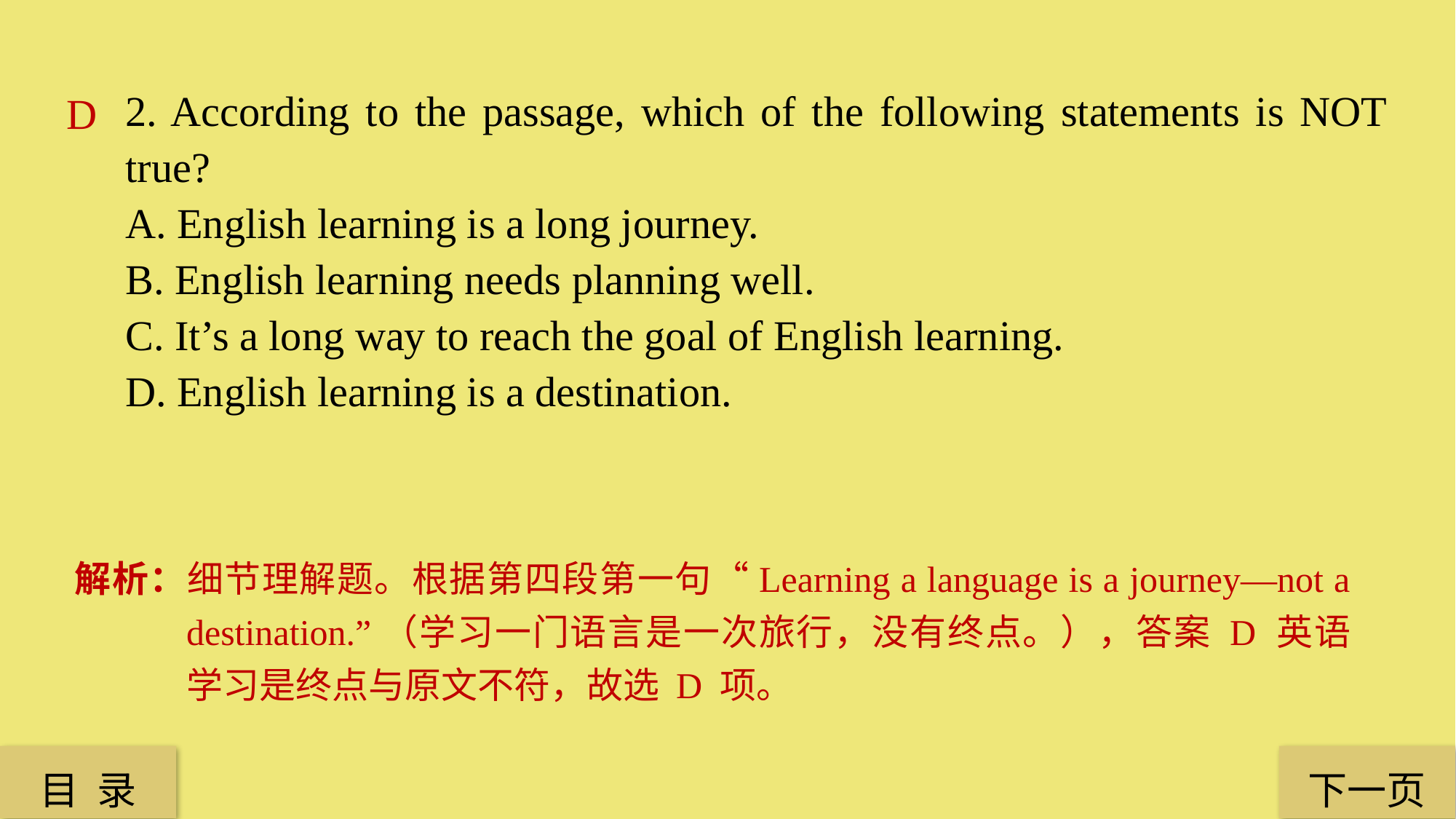

2. According to the passage, which of the following statements is NOT true?
A. English learning is a long journey.
B. English learning needs planning well.
C. It’s a long way to reach the goal of English learning.
D. English learning is a destination.
D
解析：细节理解题。根据第四段第一句“Learning a language is a journey—not a destination.”（学习一门语言是一次旅行，没有终点。），答案 D 英语学习是终点与原文不符，故选 D 项。